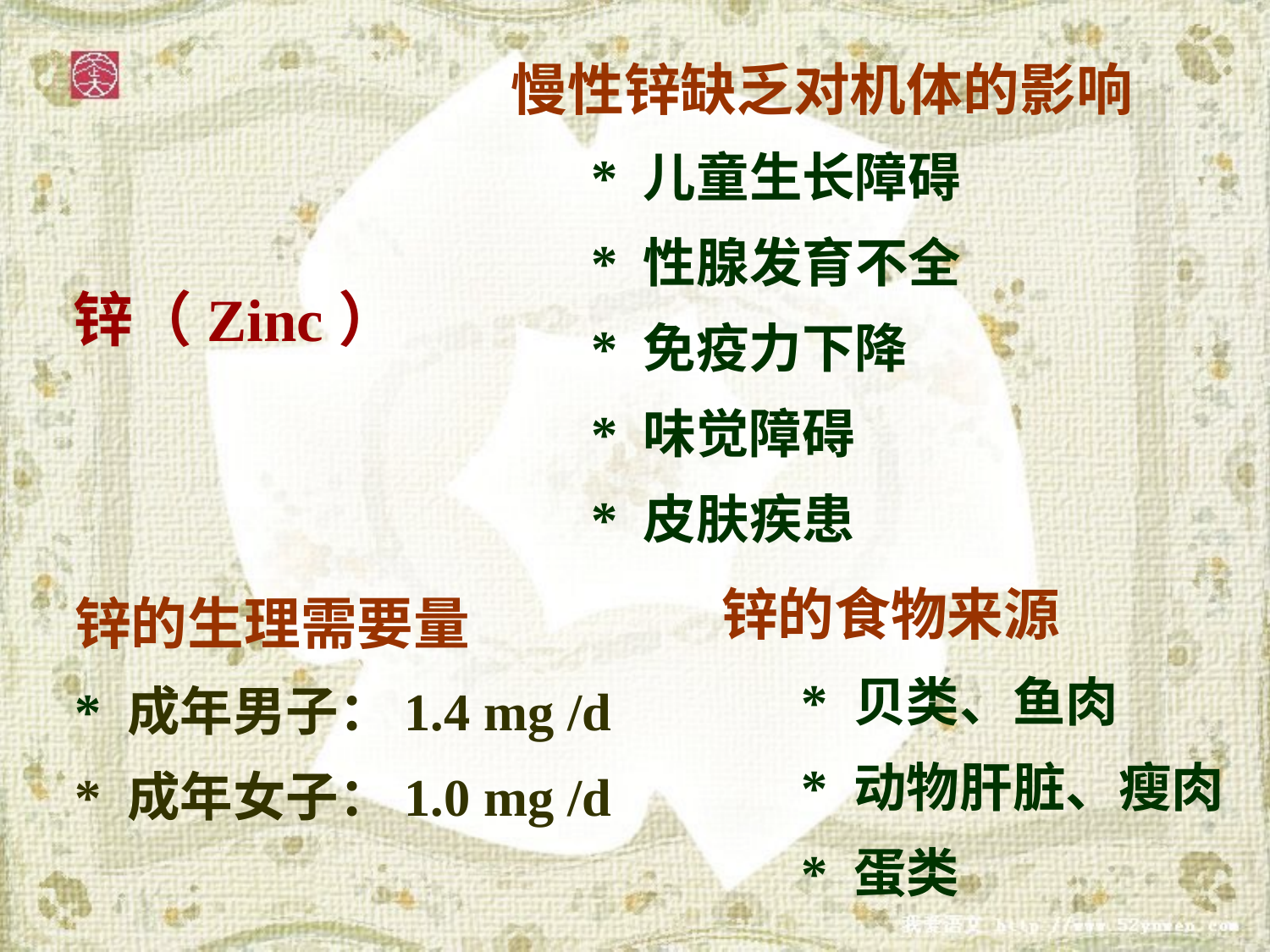

慢性锌缺乏对机体的影响
      * 儿童生长障碍
      * 性腺发育不全
      * 免疫力下降
      * 味觉障碍
      * 皮肤疾患
锌（Zinc）
锌的食物来源
      * 贝类、鱼肉
      * 动物肝脏、瘦肉
      * 蛋类
锌的生理需要量
* 成年男子：1.4 mg /d
* 成年女子：1.0 mg /d